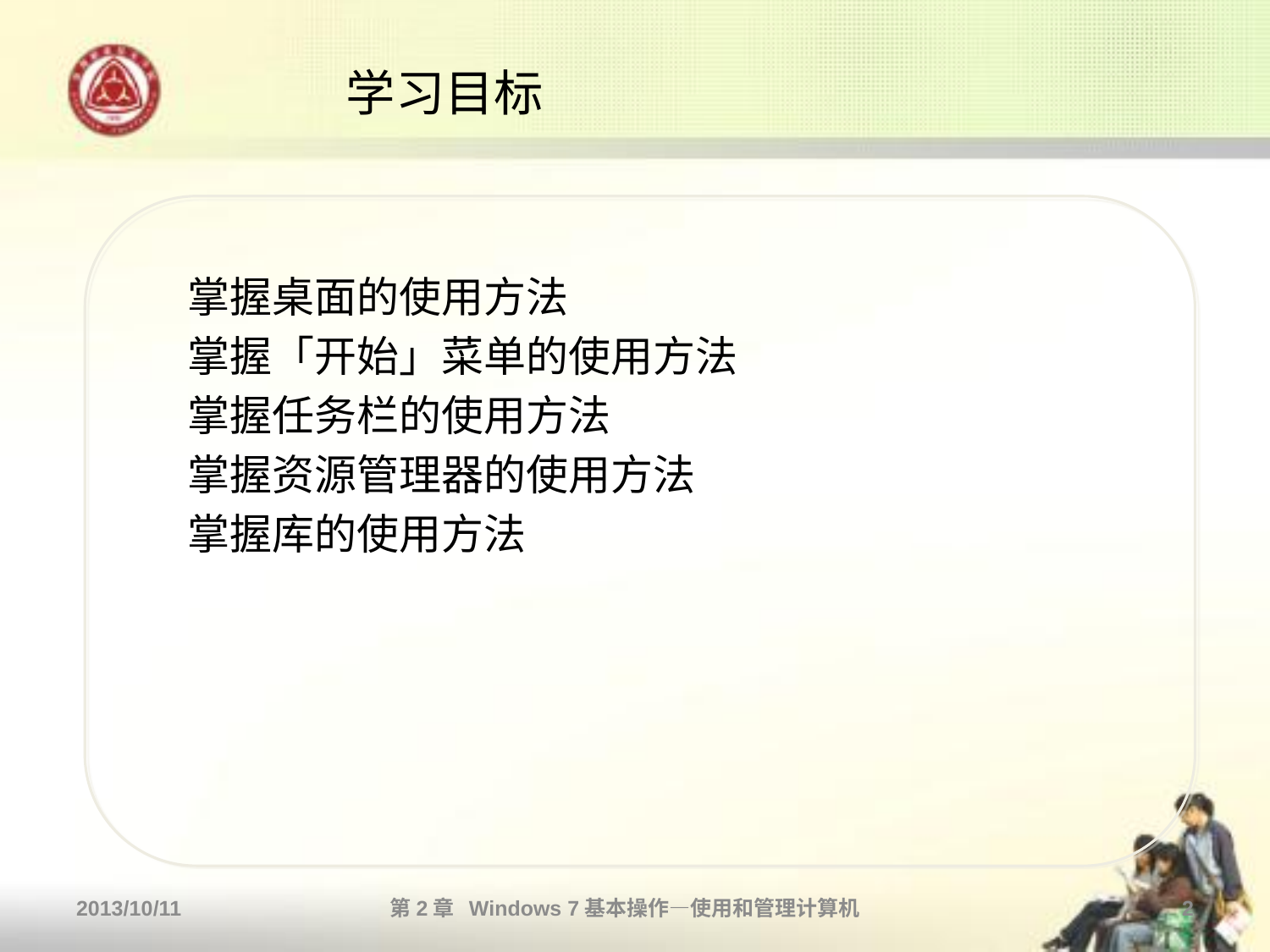

# 学习目标

掌握桌面的使用方法
掌握「开始」菜单的使用方法
掌握任务栏的使用方法
掌握资源管理器的使用方法
掌握库的使用方法

2013/10/11
第2章  Windows 7基本操作—使用和管理计算机
2